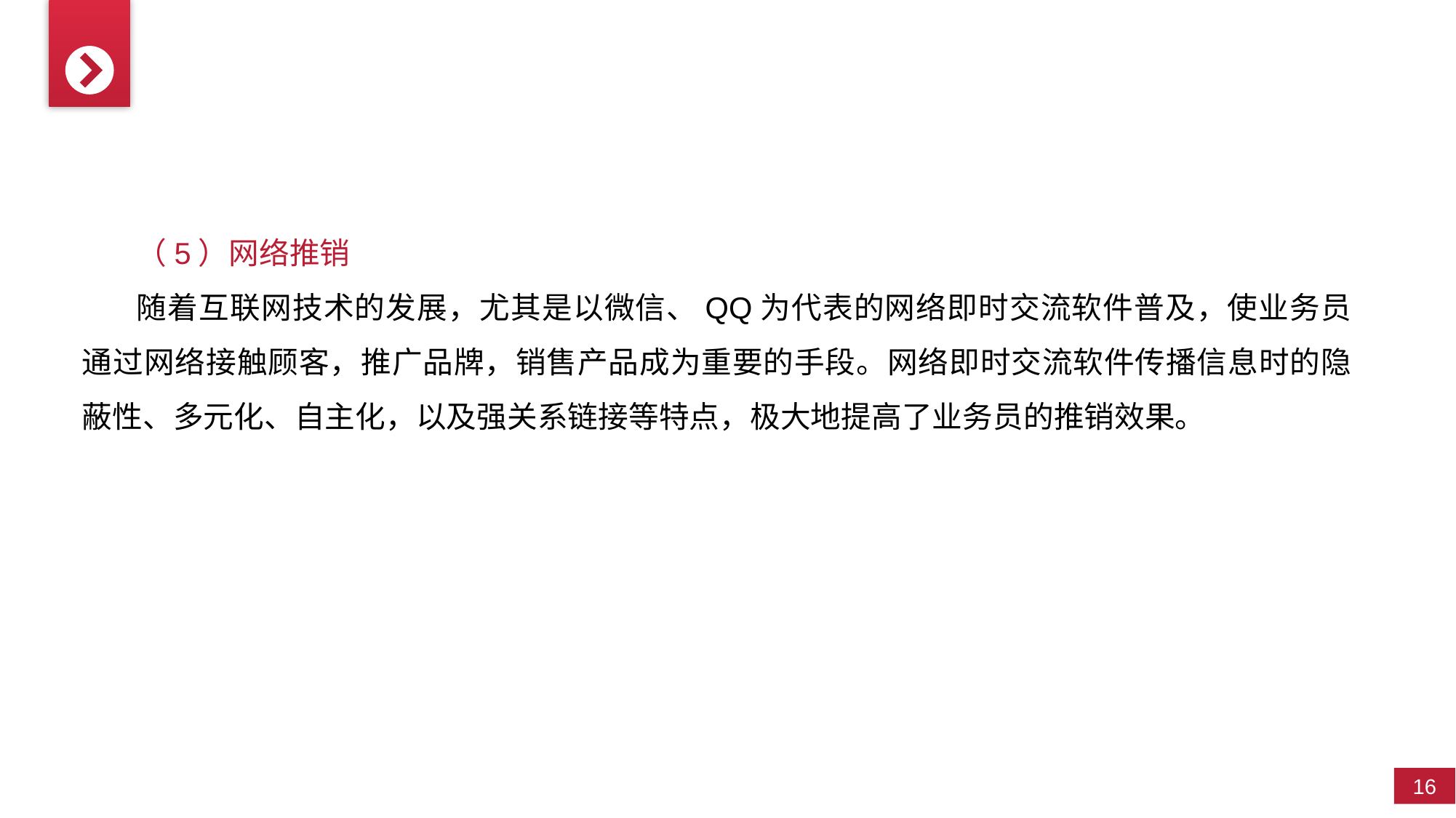

（5）网络推销
随着互联网技术的发展，尤其是以微信、QQ为代表的网络即时交流软件普及，使业务员通过网络接触顾客，推广品牌，销售产品成为重要的手段。网络即时交流软件传播信息时的隐蔽性、多元化、自主化，以及强关系链接等特点，极大地提高了业务员的推销效果。